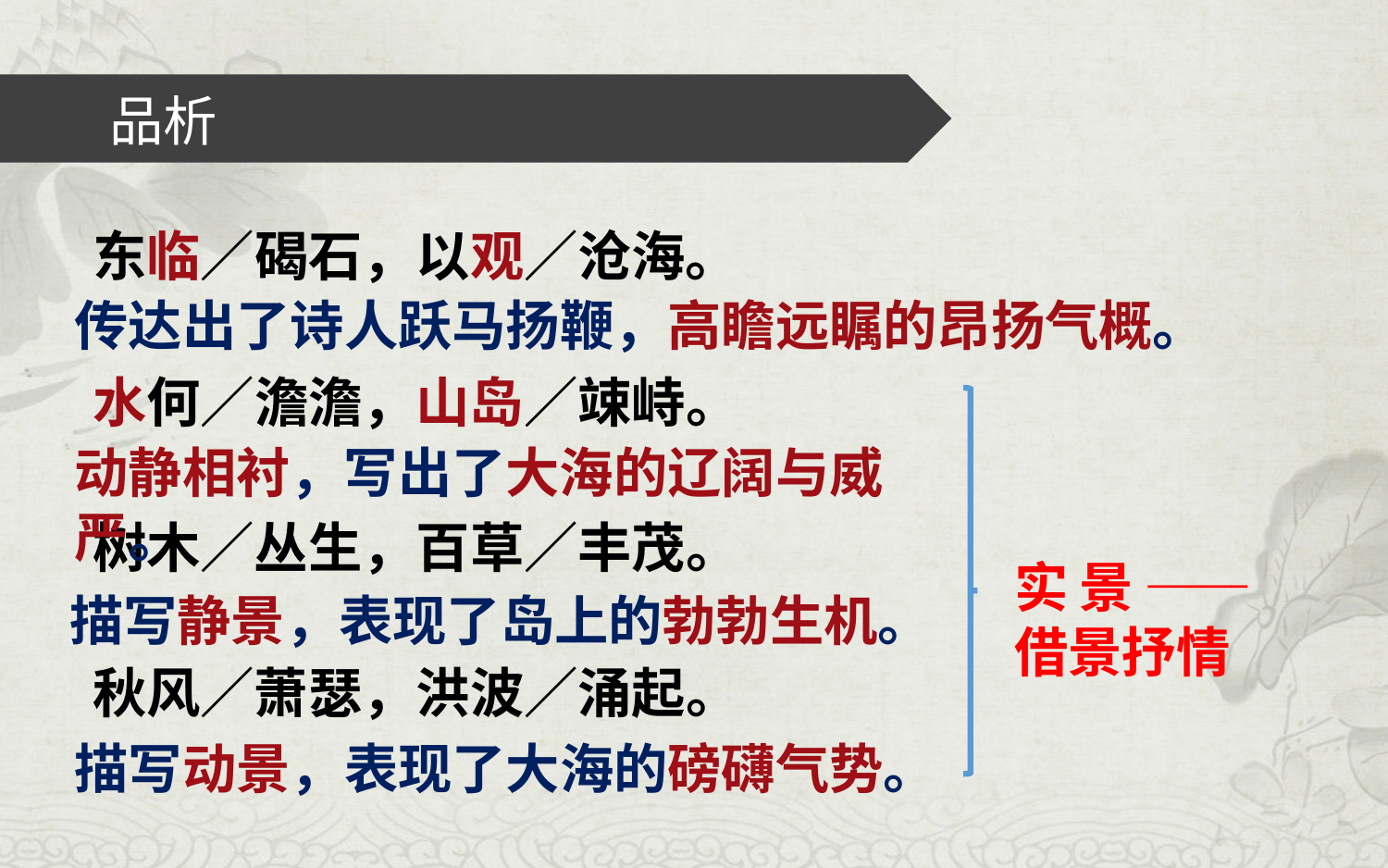

# 品析
东临／碣石，以观／沧海。

水何／澹澹，山岛／竦峙。

树木／丛生，百草／丰茂。

秋风／萧瑟，洪波／涌起。

传达出了诗人跃马扬鞭，高瞻远瞩的昂扬气概。

动静相衬，写出了大海的辽阔与威严。
实景——借景抒情
描写静景，表现了岛上的勃勃生机。
描写动景，表现了大海的磅礴气势。